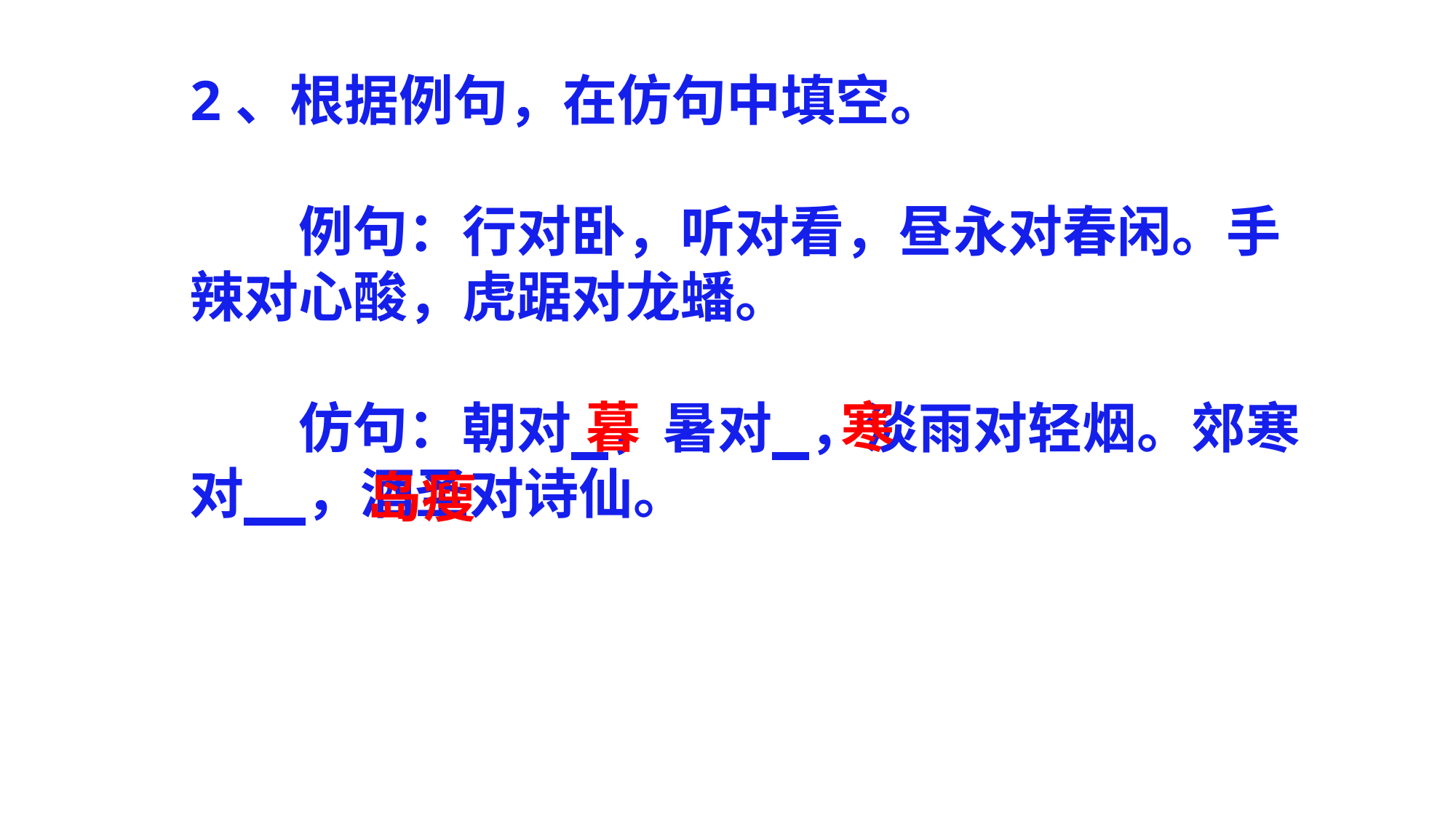

2、根据例句，在仿句中填空。

　　例句：行对卧，听对看，昼永对春闲。手辣对心酸，虎踞对龙蟠。

　　仿句：朝对   ，暑对   ，淡雨对轻烟。郊寒对     ，酒圣对诗仙。
暮
寒
岛瘦